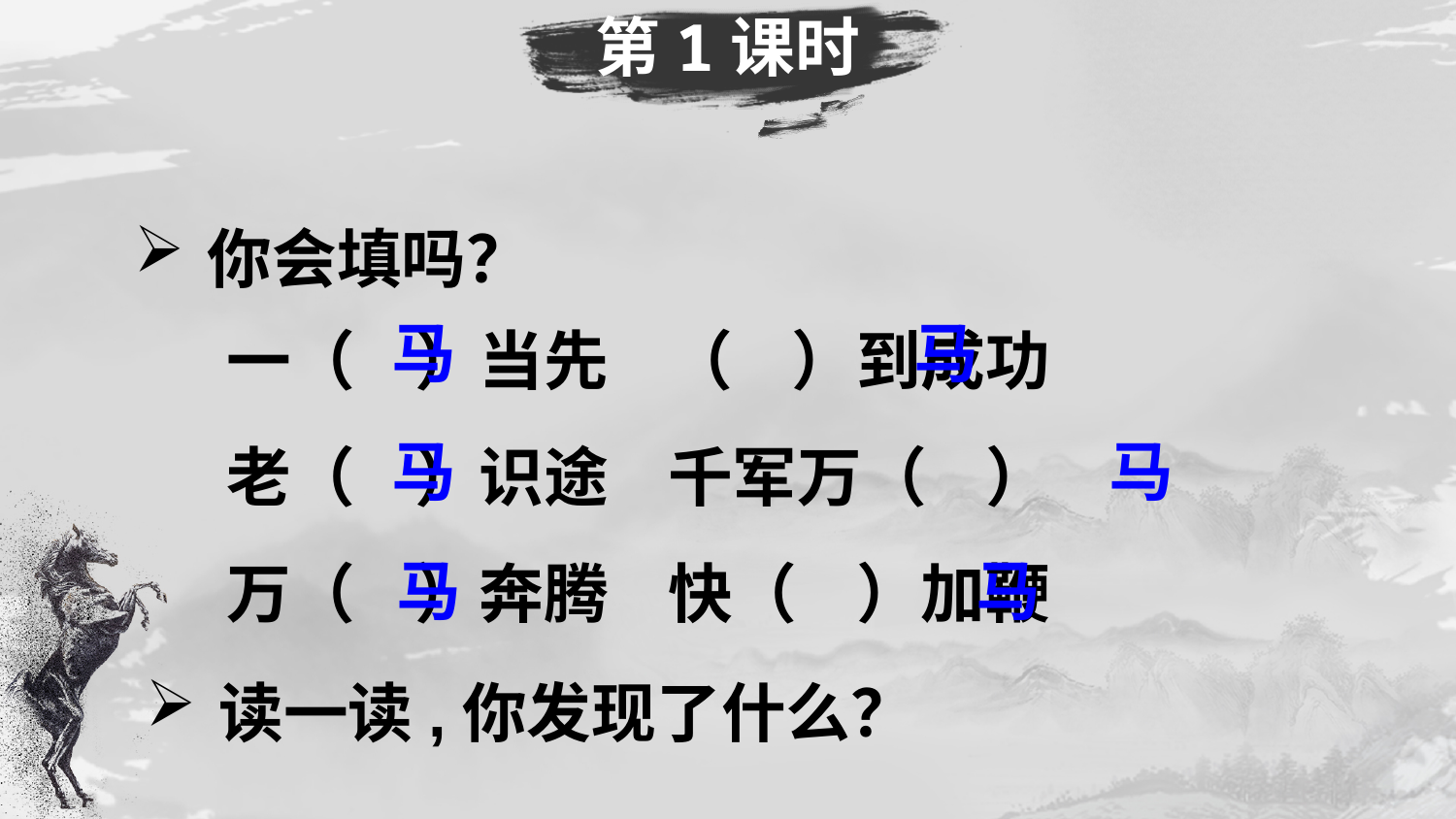

第1课时
你会填吗？
一（    ）当先    （    ）到成功
老（    ）识途    千军万（    ）
万（    ）奔腾    快（    ）加鞭
马
马
马
马
马
马
读一读,你发现了什么？